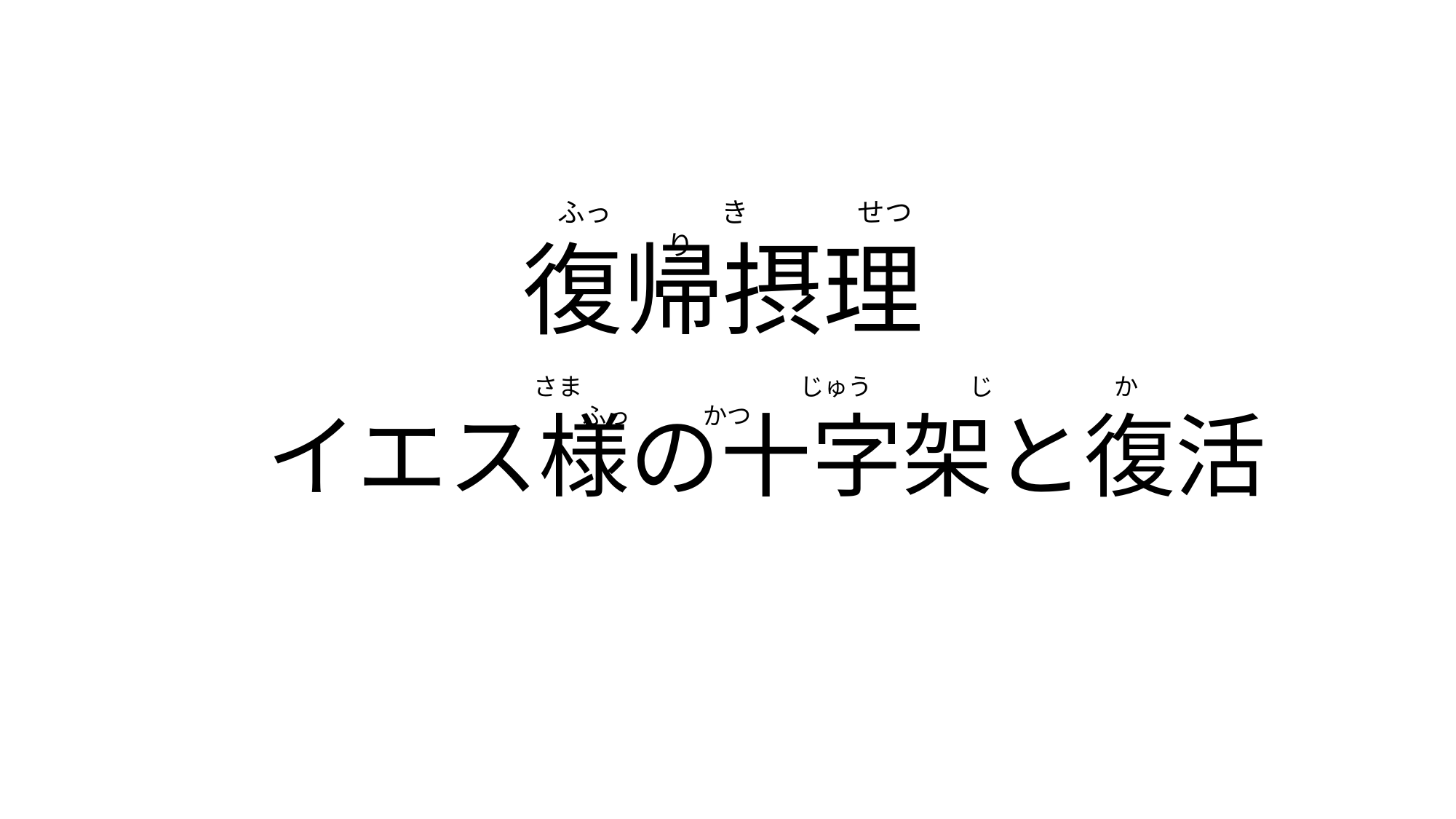

ふっ　　　　き　　　　せつ　　　　り
復帰摂理

さま　　　　　　　　　じゅう　　　　じ　　　　　か　　　　　　　　　　ふっ　　　かつ
イエス様の十字架と復活